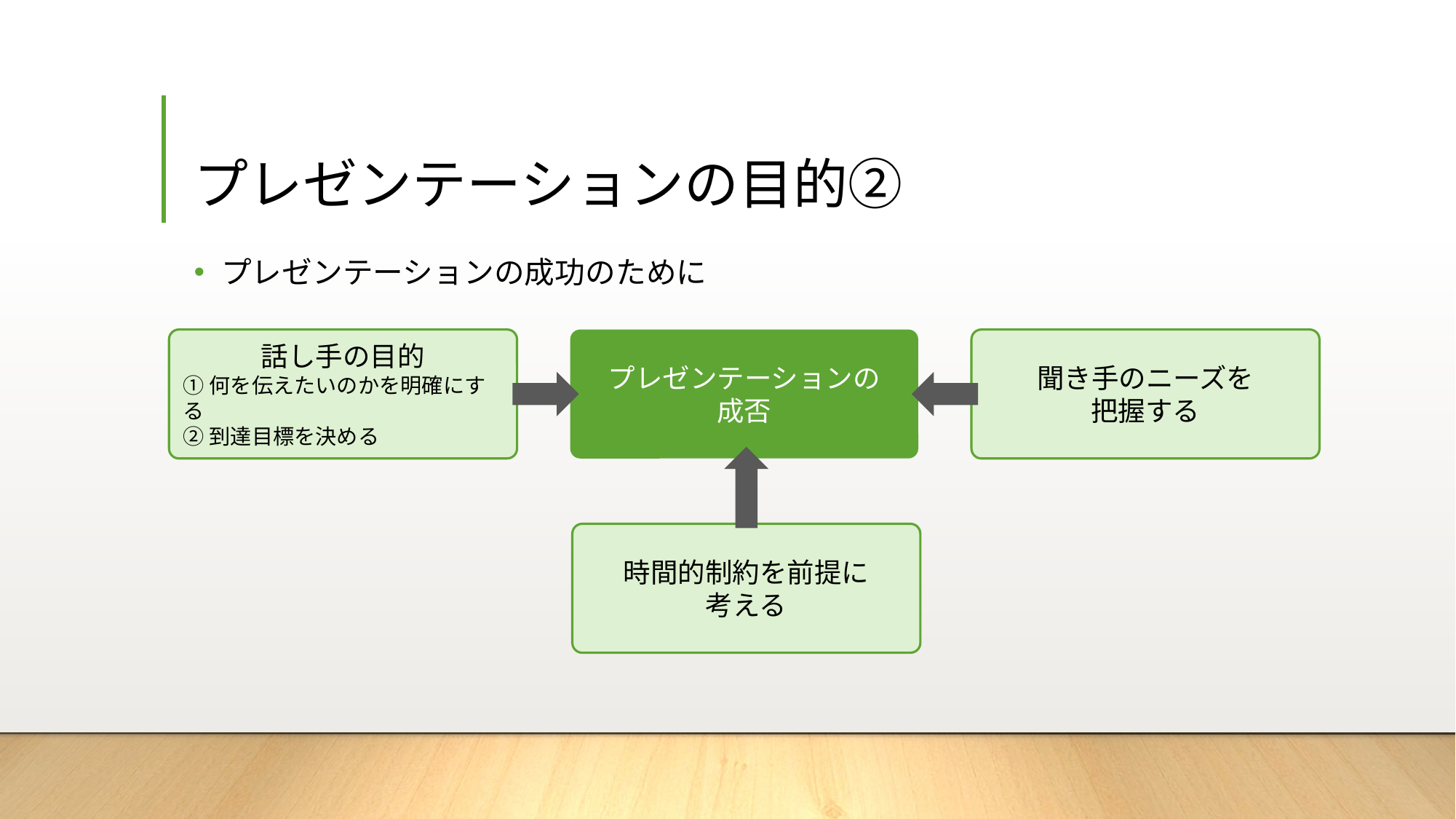

# プレゼンテーションの目的②
プレゼンテーションの成功のために
話し手の目的
①何を伝えたいのかを明確にする
②到達目標を決める
プレゼンテーションの
成否
聞き手のニーズを
把握する

時間的制約を前提に
考える